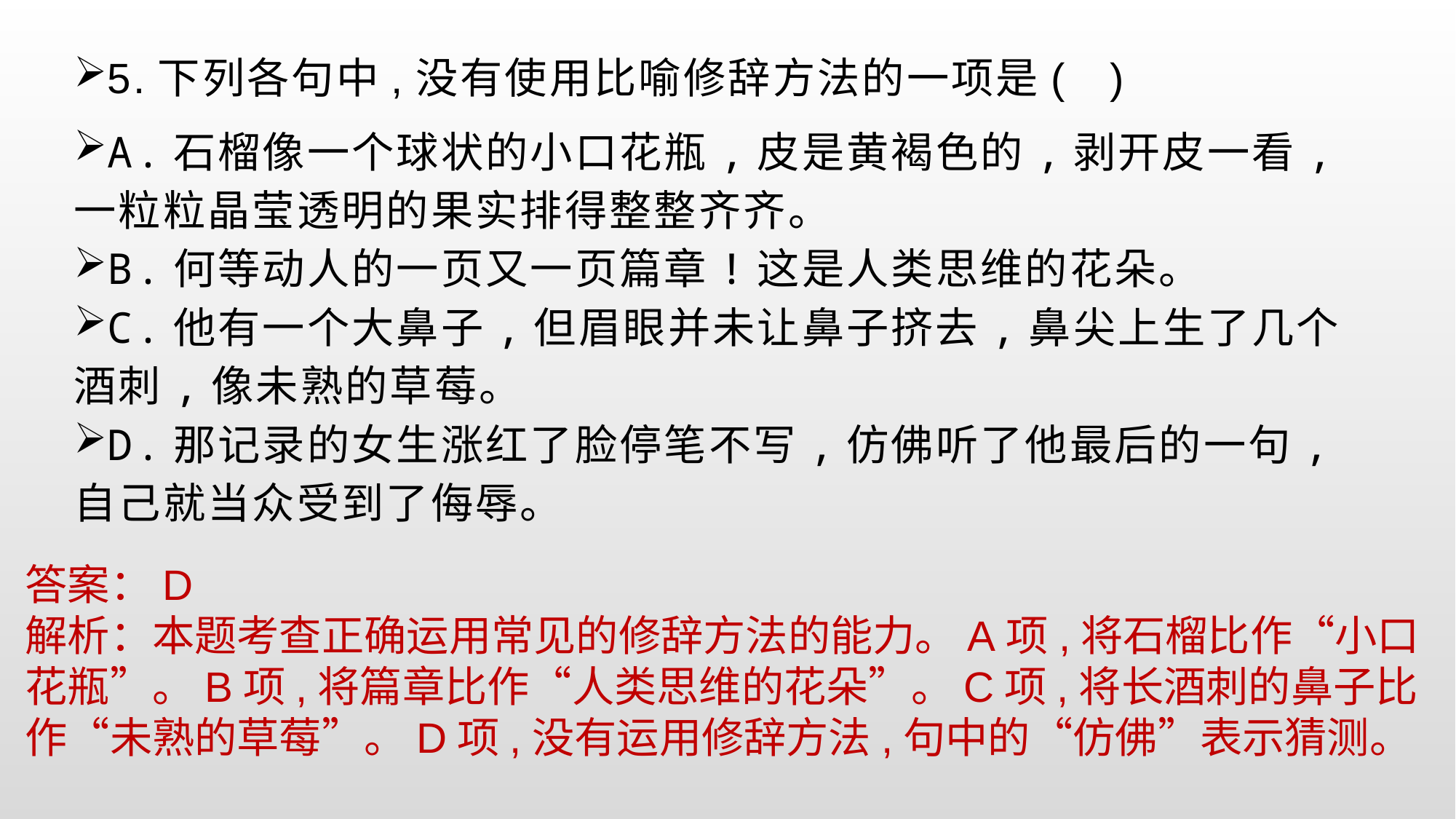

5.下列各句中,没有使用比喻修辞方法的一项是(   )
A.石榴像一个球状的小口花瓶,皮是黄褐色的,剥开皮一看,一粒粒晶莹透明的果实排得整整齐齐。
B.何等动人的一页又一页篇章!这是人类思维的花朵。
C.他有一个大鼻子,但眉眼并未让鼻子挤去,鼻尖上生了几个酒刺,像未熟的草莓。
D.那记录的女生涨红了脸停笔不写,仿佛听了他最后的一句,自己就当众受到了侮辱。
答案：D
解析：本题考查正确运用常见的修辞方法的能力。A项,将石榴比作“小口花瓶”。B项,将篇章比作“人类思维的花朵”。C项,将长酒刺的鼻子比作“未熟的草莓”。D项,没有运用修辞方法,句中的“仿佛”表示猜测。